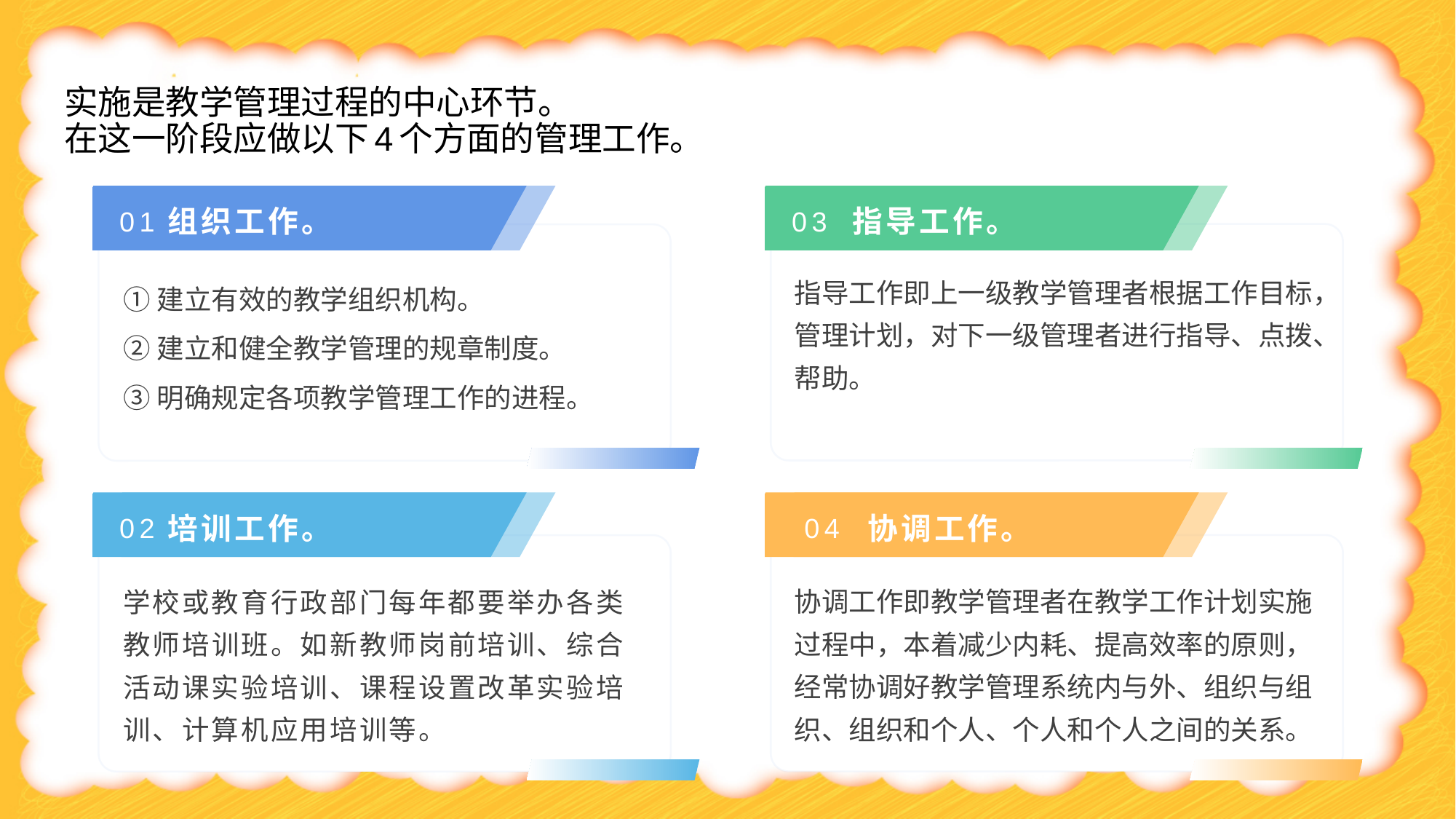

实施是教学管理过程的中心环节。
在这一阶段应做以下4个方面的管理工作。

组织工作。
指导工作。
01
03

①建立有效的教学组织机构。
②建立和健全教学管理的规章制度。
③明确规定各项教学管理工作的进程。
指导工作即上一级教学管理者根据工作目标，管理计划，对下一级管理者进行指导、点拨、帮助。

培训工作。
协调工作。
02
04

协调工作即教学管理者在教学工作计划实施过程中，本着减少内耗、提高效率的原则，经常协调好教学管理系统内与外、组织与组织、组织和个人、个人和个人之间的关系。
学校或教育行政部门每年都要举办各类教师培训班。如新教师岗前培训、综合活动课实验培训、课程设置改革实验培训、计算机应用培训等。